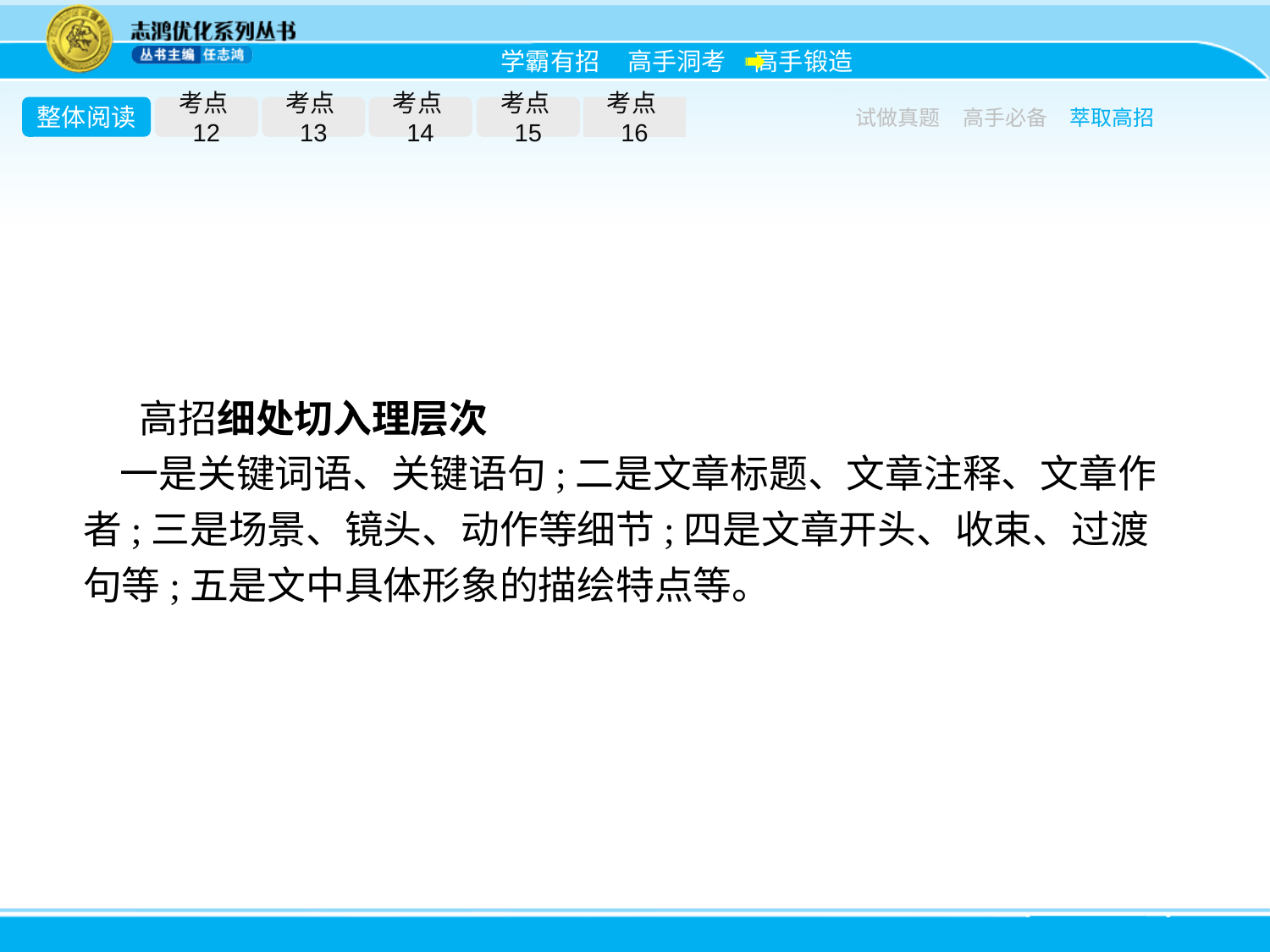

整体阅读
考点12
考点13
考点14
考点15
考点16
试做真题
高手必备
萃取高招
高招细处切入理层次
一是关键词语、关键语句;二是文章标题、文章注释、文章作者;三是场景、镜头、动作等细节;四是文章开头、收束、过渡句等;五是文中具体形象的描绘特点等。